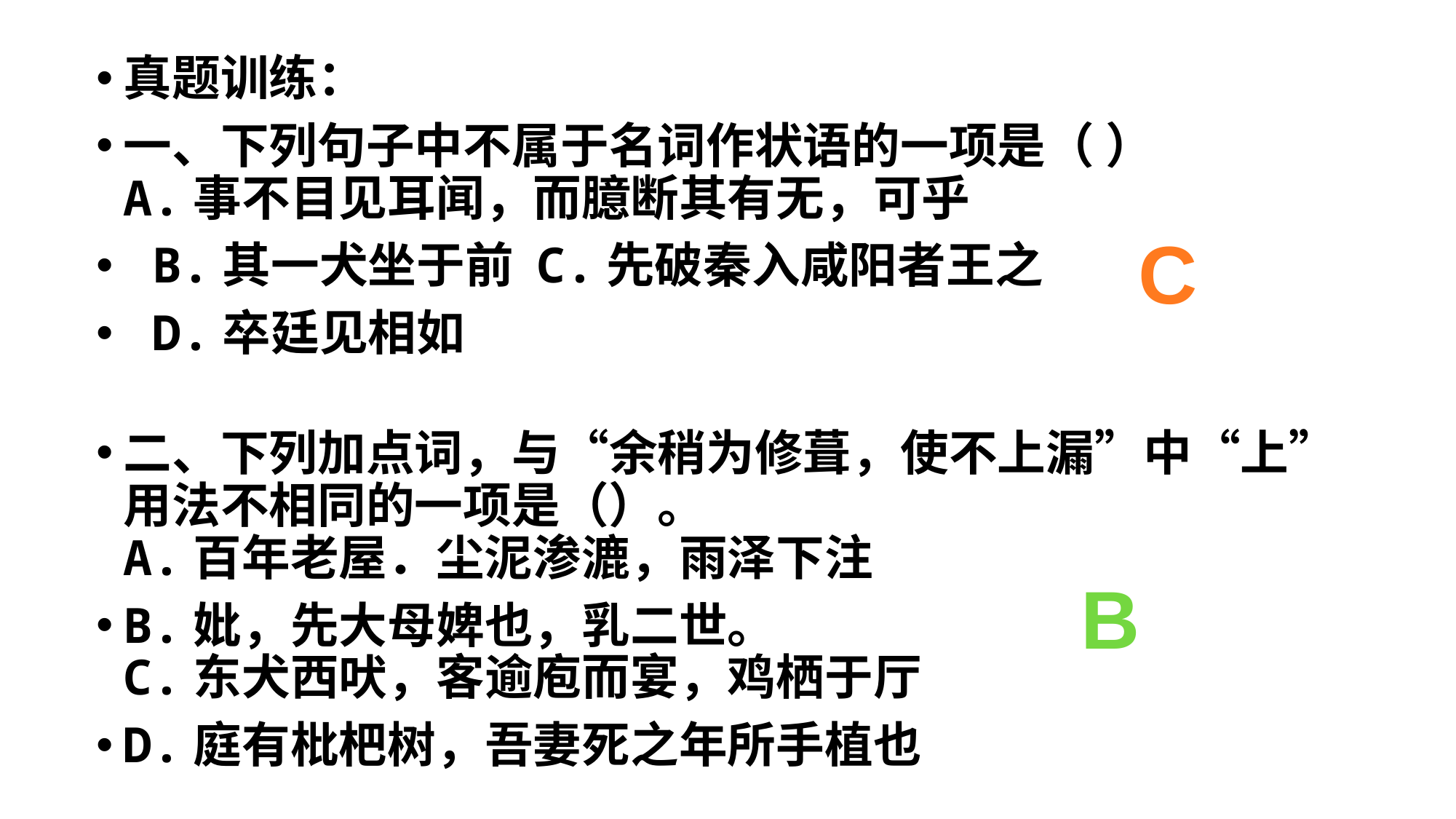

真题训练：
一、下列句子中不属于名词作状语的一项是（ ）
A.事不目见耳闻，而臆断其有无，可乎
 B.其一犬坐于前 C.先破秦入咸阳者王之
 D.卒廷见相如
二、下列加点词，与“余稍为修葺，使不上漏”中“上”用法不相同的一项是（）。
A.百年老屋．尘泥渗漉，雨泽下注
B.妣，先大母婢也，乳二世。
C.东犬西吠，客逾庖而宴，鸡栖于厅
D.庭有枇杷树，吾妻死之年所手植也
C
B